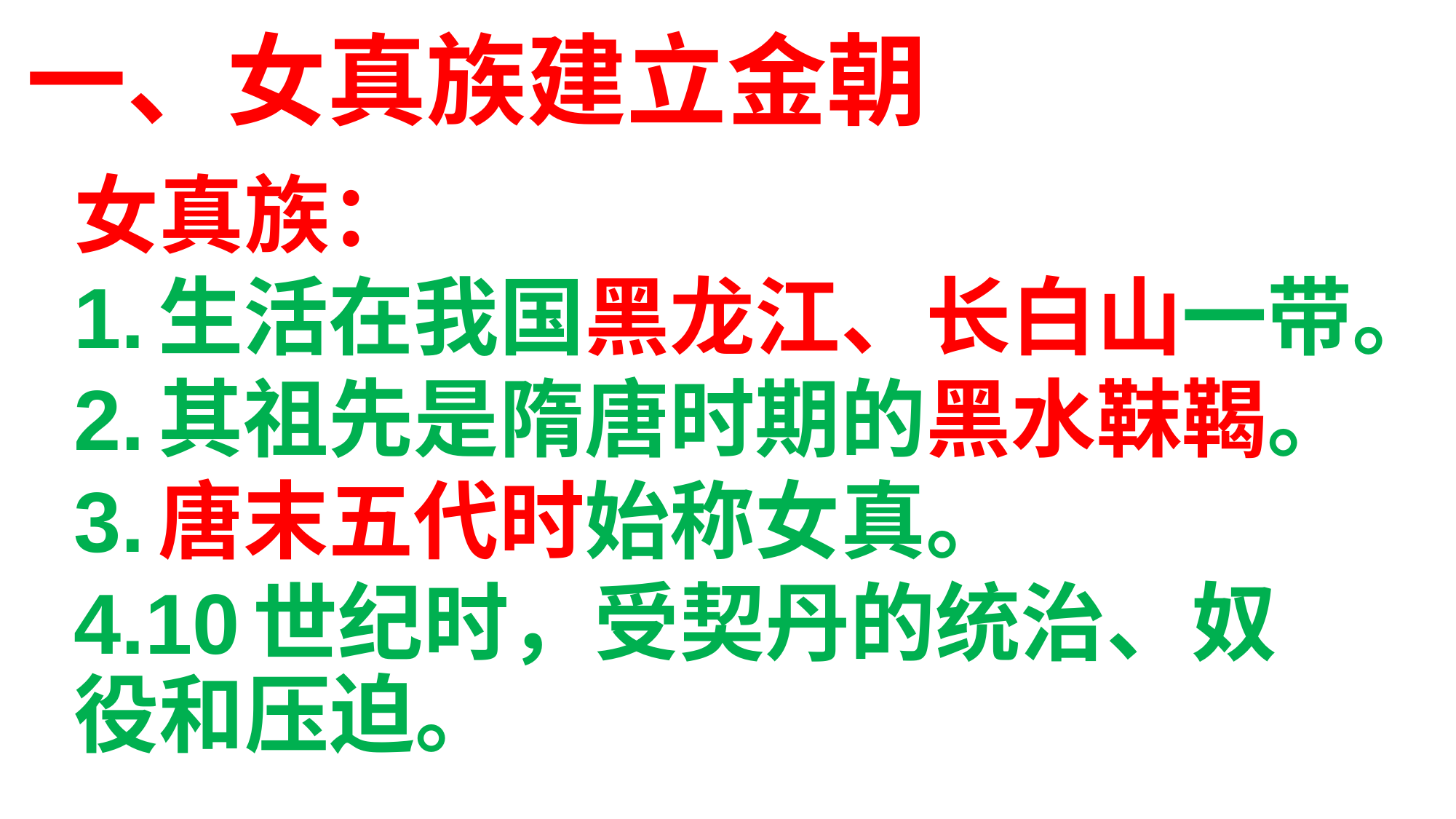

# 一、女真族建立金朝
女真族：
1.生活在我国黑龙江、长白山一带。
2.其祖先是隋唐时期的黑水靺鞨。
3.唐末五代时始称女真。
4.10世纪时，受契丹的统治、奴役和压迫。